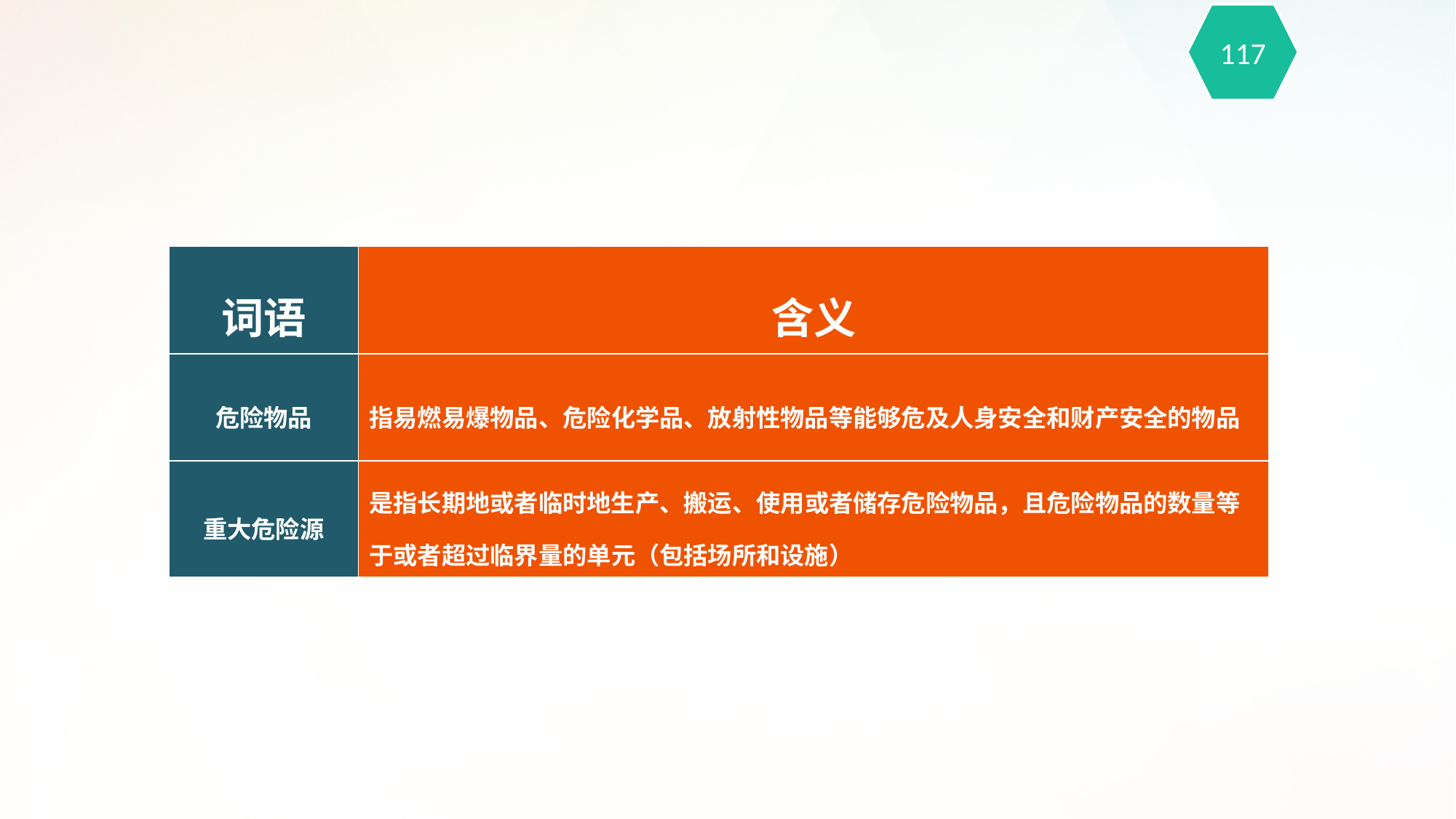

117
| 词语 | 含义 |
| --- | --- |
| 危险物品 | 指易燃易爆物品、危险化学品、放射性物品等能够危及人身安全和财产安全的物品 |
| 重大危险源 | 是指长期地或者临时地生产、搬运、使用或者储存危险物品，且危险物品的数量等于或者超过临界量的单元（包括场所和设施） |